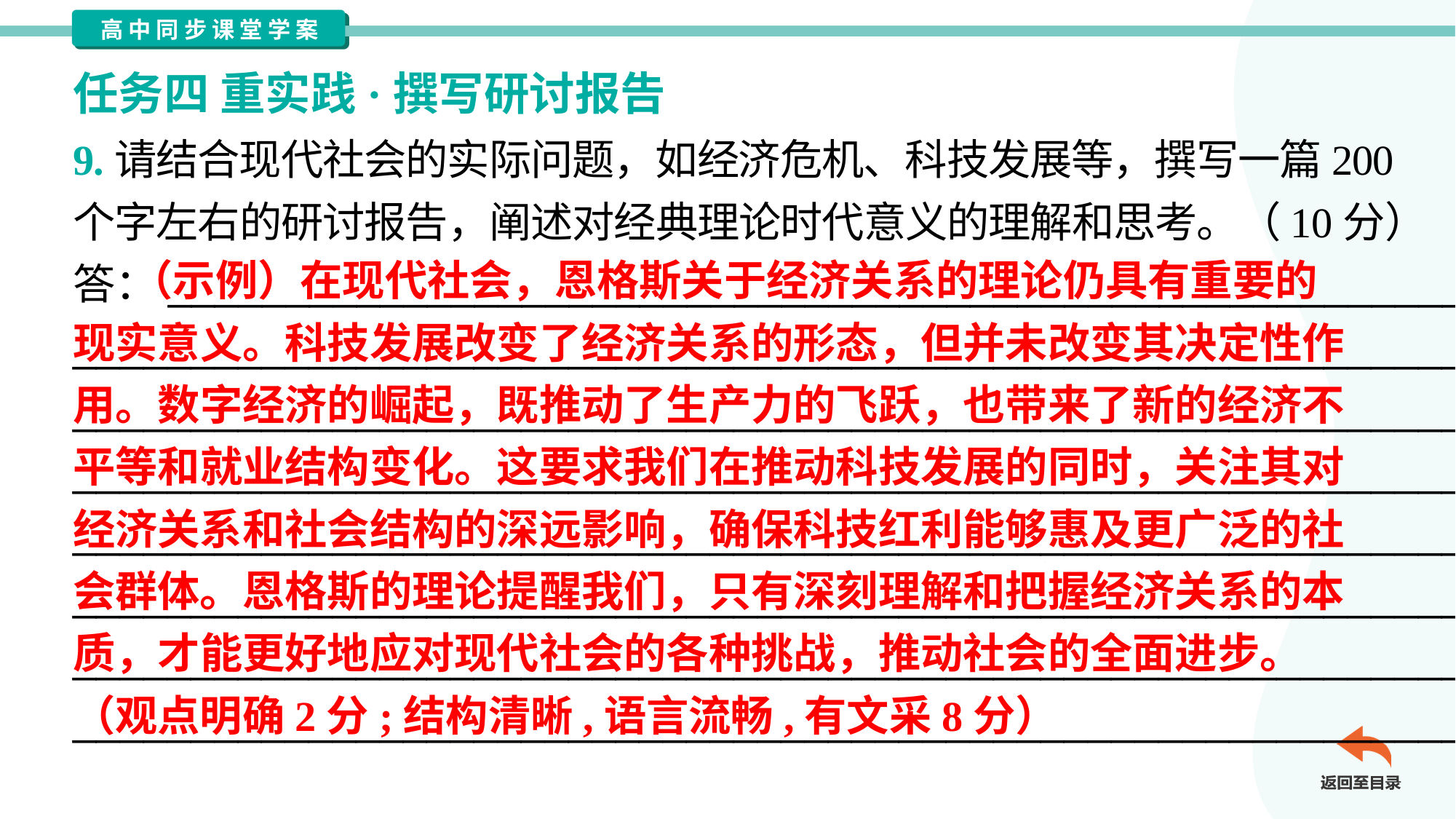

任务四 重实践·撰写研讨报告
9.请结合现代社会的实际问题，如经济危机、科技发展等，撰写一篇200
个字左右的研讨报告，阐述对经典理论时代意义的理解和思考。（10分）
答：_________________________________________________________
_____________________________________________________________
_____________________________________________________________
_____________________________________________________________
_____________________________________________________________
_____________________________________________________________
_____________________________________________________________
_____________________________________________________________
     （示例）在现代社会，恩格斯关于经济关系的理论仍具有重要的
现实意义。科技发展改变了经济关系的形态，但并未改变其决定性作
用。数字经济的崛起，既推动了生产力的飞跃，也带来了新的经济不
平等和就业结构变化。这要求我们在推动科技发展的同时，关注其对
经济关系和社会结构的深远影响，确保科技红利能够惠及更广泛的社
会群体。恩格斯的理论提醒我们，只有深刻理解和把握经济关系的本
质，才能更好地应对现代社会的各种挑战，推动社会的全面进步。
（观点明确2分;结构清晰,语言流畅,有文采8分）